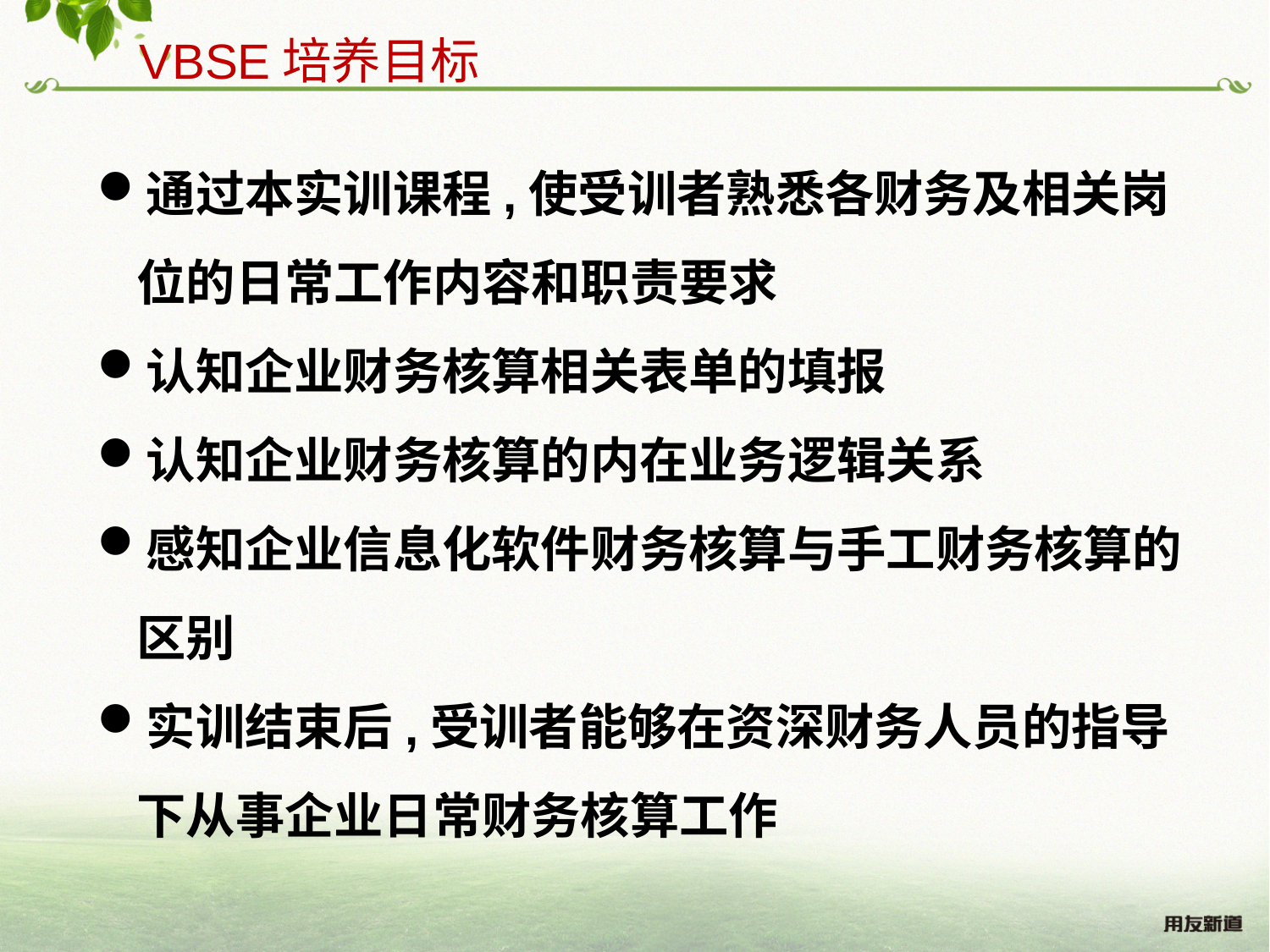

VBSE培养目标
通过本实训课程,使受训者熟悉各财务及相关岗位的日常工作内容和职责要求
认知企业财务核算相关表单的填报
认知企业财务核算的内在业务逻辑关系
感知企业信息化软件财务核算与手工财务核算的区别
实训结束后,受训者能够在资深财务人员的指导下从事企业日常财务核算工作